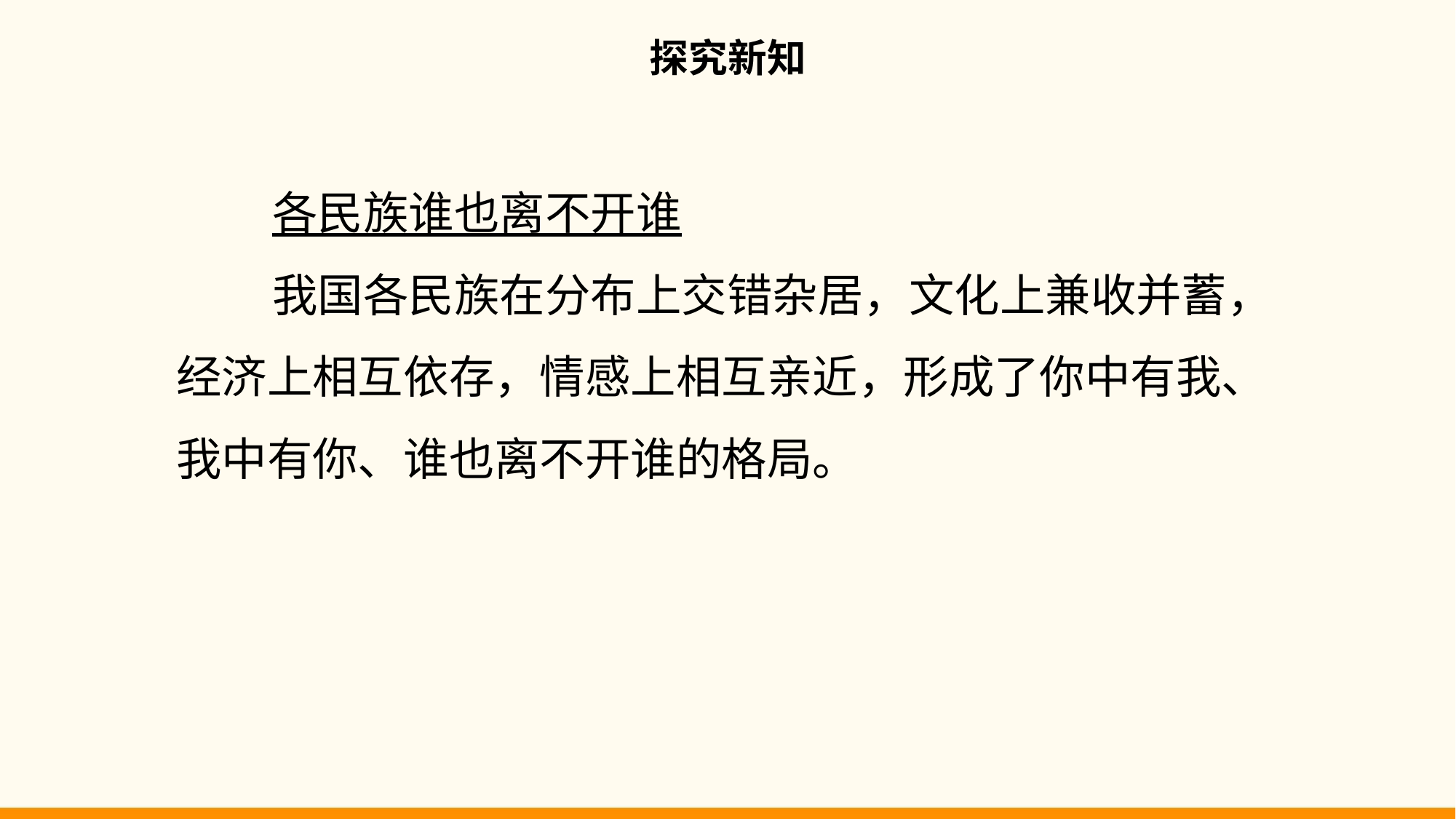

# 探究新知
各民族谁也离不开谁
我国各民族在分布上交错杂居，文化上兼收并蓄，经济上相互依存，情感上相互亲近，形成了你中有我、我中有你、谁也离不开谁的格局。